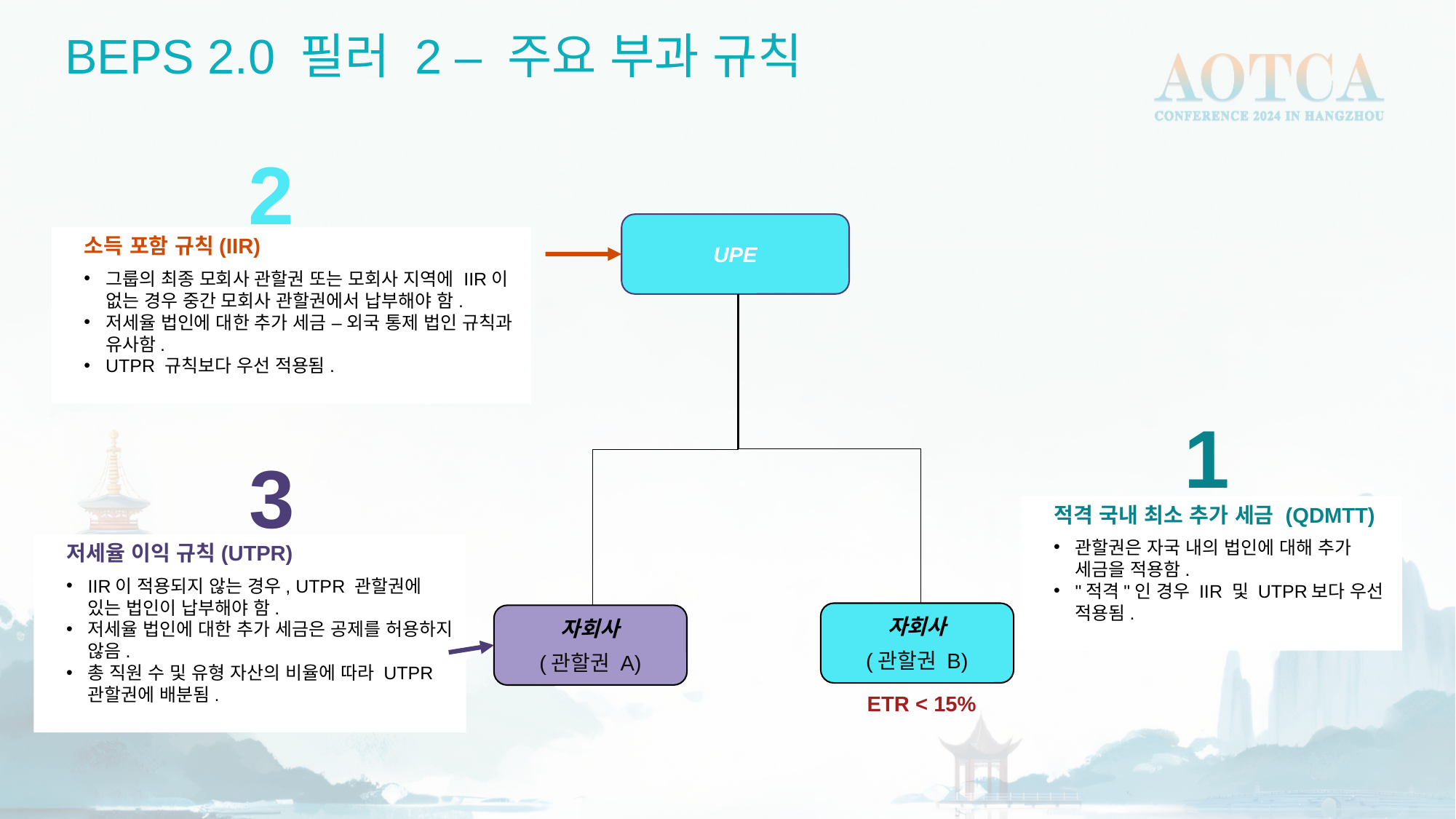

BEPS 2.0 필러 2 – 주요 부과 규칙
2
UPE
소득 포함 규칙(IIR)
그룹의 최종 모회사 관할권 또는 모회사 지역에 IIR이 없는 경우 중간 모회사 관할권에서 납부해야 함.
저세율 법인에 대한 추가 세금 – 외국 통제 법인 규칙과 유사함.
UTPR 규칙보다 우선 적용됨.

1
3
적격 국내 최소 추가 세금 (QDMTT)
관할권은 자국 내의 법인에 대해 추가 세금을 적용함.
"적격"인 경우 IIR 및 UTPR보다 우선 적용됨.

저세율 이익 규칙(UTPR)
IIR이 적용되지 않는 경우, UTPR 관할권에 있는 법인이 납부해야 함.
저세율 법인에 대한 추가 세금은 공제를 허용하지 않음.
총 직원 수 및 유형 자산의 비율에 따라 UTPR 관할권에 배분됨.

자회사
(관할권 B)
자회사
(관할권 A)
ETR < 15%